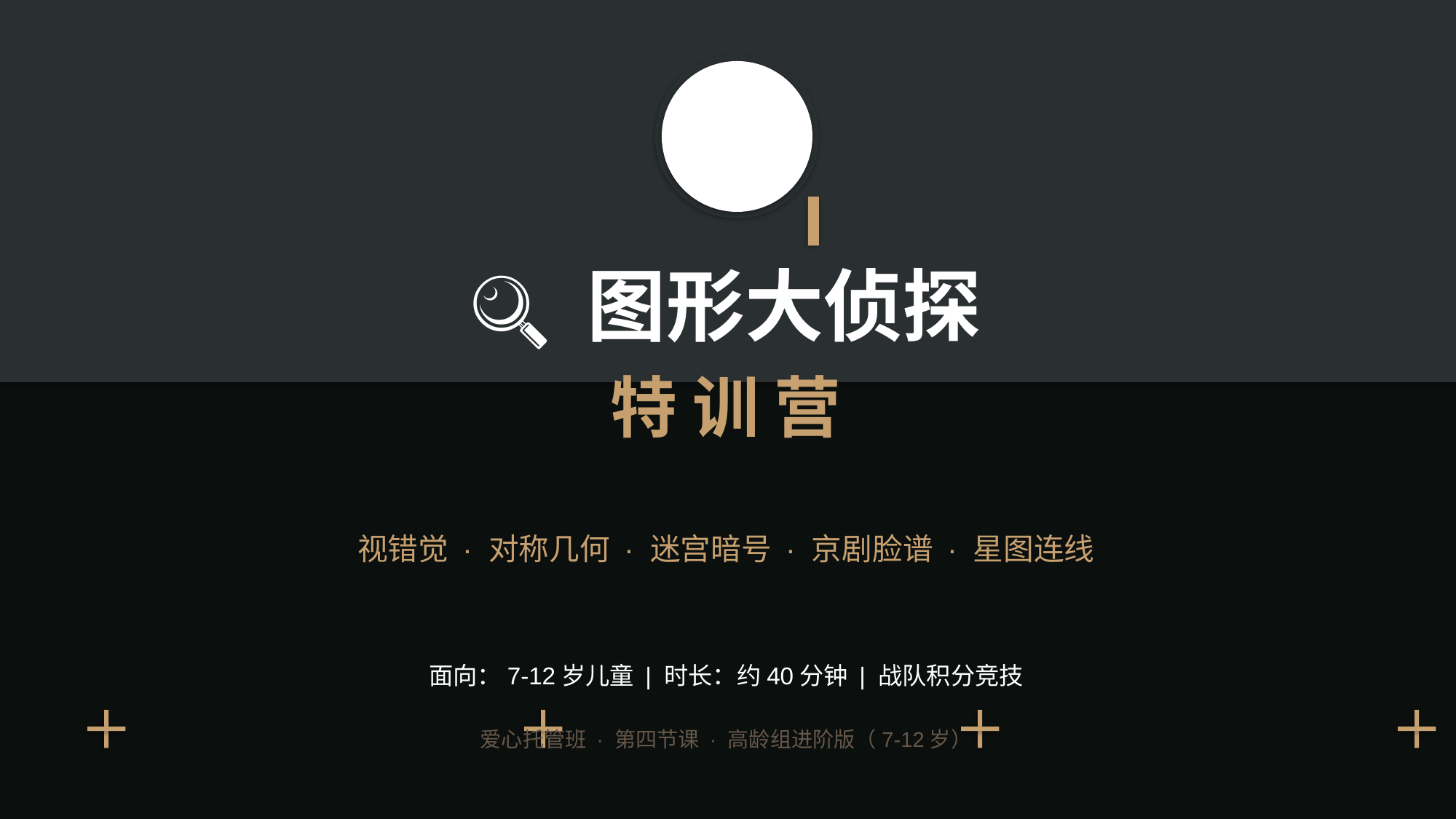

🔍 图形大侦探
特 训 营
视错觉 · 对称几何 · 迷宫暗号 · 京剧脸谱 · 星图连线

面向：7-12岁儿童 | 时长：约40分钟 | 战队积分竞技

爱心托管班 · 第四节课 · 高龄组进阶版（7-12岁）